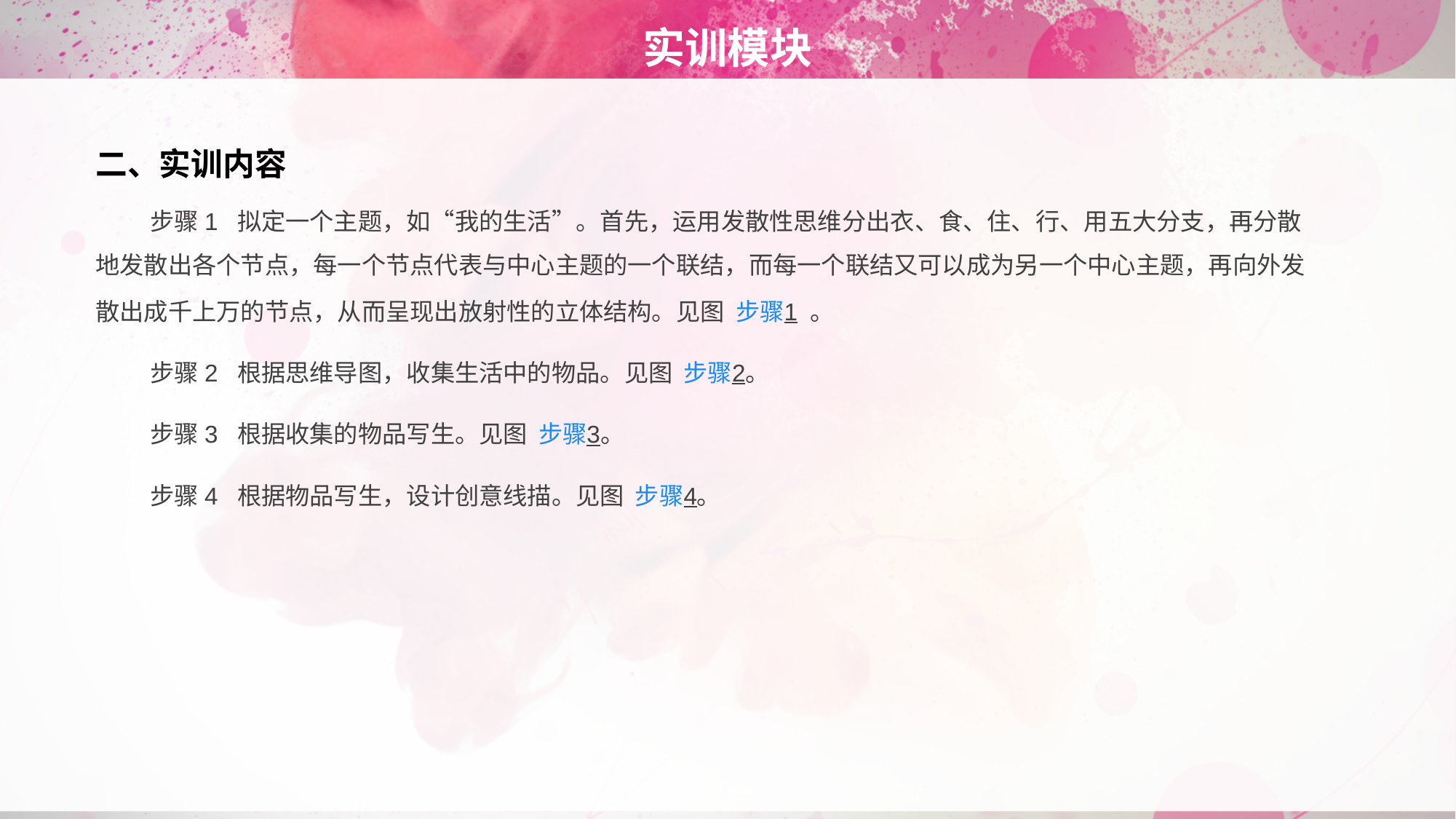

# 实训模块

二、实训内容
步骤1  拟定一个主题，如“我的生活”。首先，运用发散性思维分出衣、食、住、行、用五大分支，再分散地发散出各个节点，每一个节点代表与中心主题的一个联结，而每一个联结又可以成为另一个中心主题，再向外发散出成千上万的节点，从而呈现出放射性的立体结构。见图  步骤1 。
步骤2  根据思维导图，收集生活中的物品。见图  步骤2。
步骤3  根据收集的物品写生。见图  步骤3。
步骤4  根据物品写生，设计创意线描。见图  步骤4。